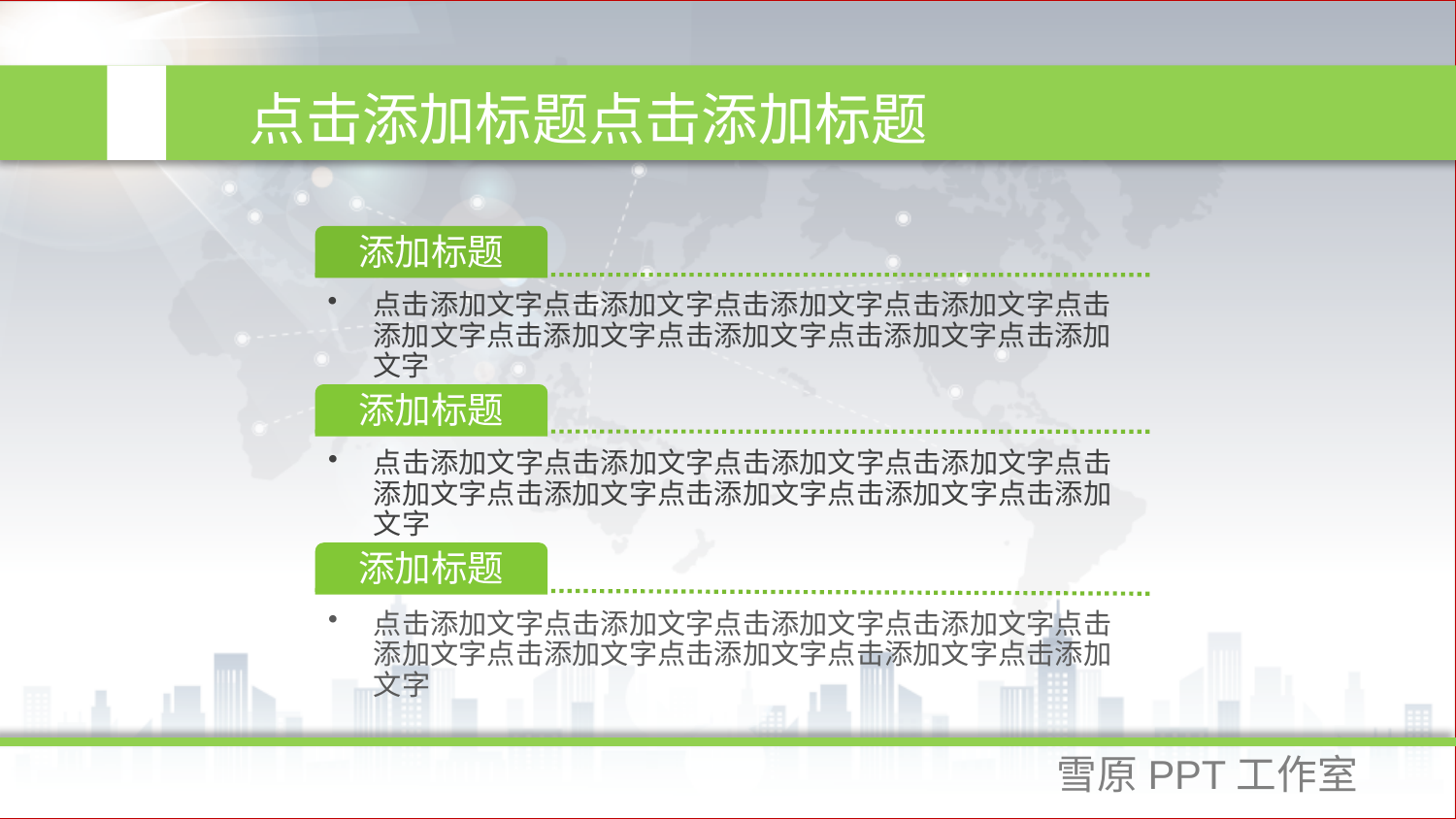

点击添加标题点击添加标题
添加标题

点击添加文字点击添加文字点击添加文字点击添加文字点击添加文字点击添加文字点击添加文字点击添加文字点击添加文字
添加标题

点击添加文字点击添加文字点击添加文字点击添加文字点击添加文字点击添加文字点击添加文字点击添加文字点击添加文字
添加标题

点击添加文字点击添加文字点击添加文字点击添加文字点击添加文字点击添加文字点击添加文字点击添加文字点击添加文字